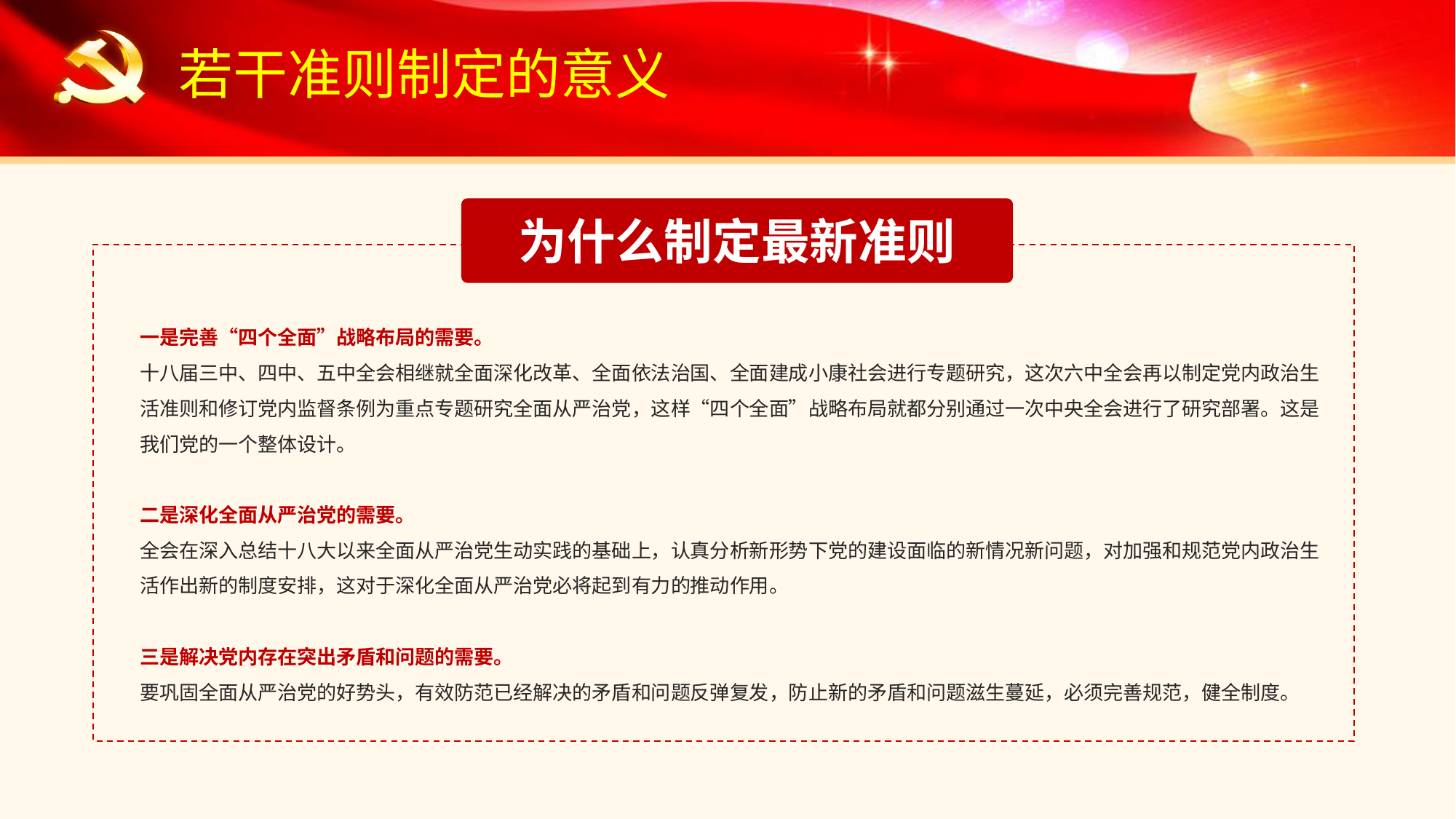

若干准则制定的意义

为什么制定最新准则

一是完善“四个全面”战略布局的需要。
十八届三中、四中、五中全会相继就全面深化改革、全面依法治国、全面建成小康社会进行专题研究，这次六中全会再以制定党内政治生活准则和修订党内监督条例为重点专题研究全面从严治党，这样“四个全面”战略布局就都分别通过一次中央全会进行了研究部署。这是我们党的一个整体设计。

二是深化全面从严治党的需要。
全会在深入总结十八大以来全面从严治党生动实践的基础上，认真分析新形势下党的建设面临的新情况新问题，对加强和规范党内政治生活作出新的制度安排，这对于深化全面从严治党必将起到有力的推动作用。

三是解决党内存在突出矛盾和问题的需要。
要巩固全面从严治党的好势头，有效防范已经解决的矛盾和问题反弹复发，防止新的矛盾和问题滋生蔓延，必须完善规范，健全制度。